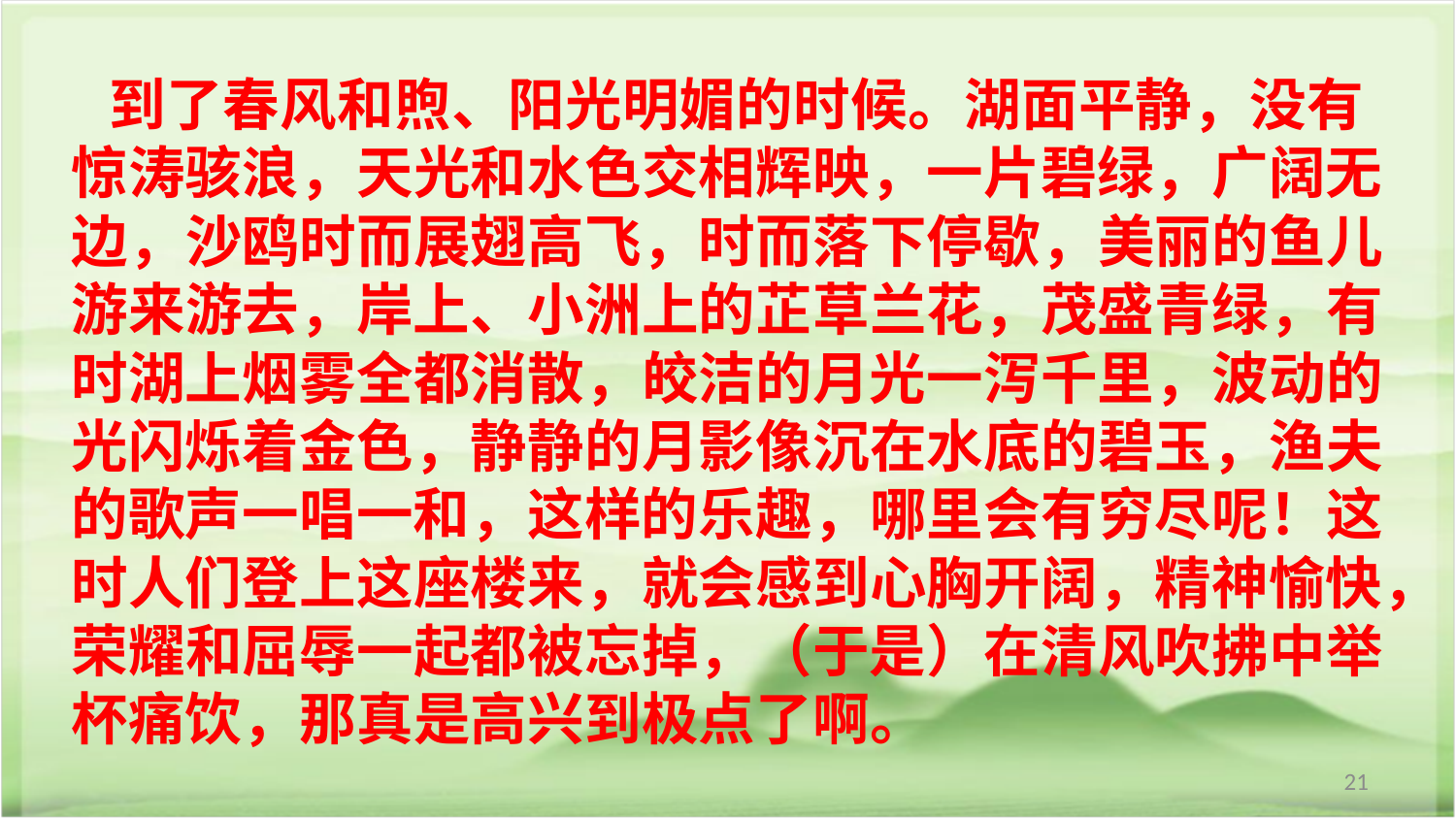

到了春风和煦、阳光明媚的时候。湖面平静，没有惊涛骇浪，天光和水色交相辉映，一片碧绿，广阔无边，沙鸥时而展翅高飞，时而落下停歇，美丽的鱼儿游来游去，岸上、小洲上的芷草兰花，茂盛青绿，有时湖上烟雾全都消散，皎洁的月光一泻千里，波动的光闪烁着金色，静静的月影像沉在水底的碧玉，渔夫的歌声一唱一和，这样的乐趣，哪里会有穷尽呢！这时人们登上这座楼来，就会感到心胸开阔，精神愉快，荣耀和屈辱一起都被忘掉，（于是）在清风吹拂中举杯痛饮，那真是高兴到极点了啊。
21